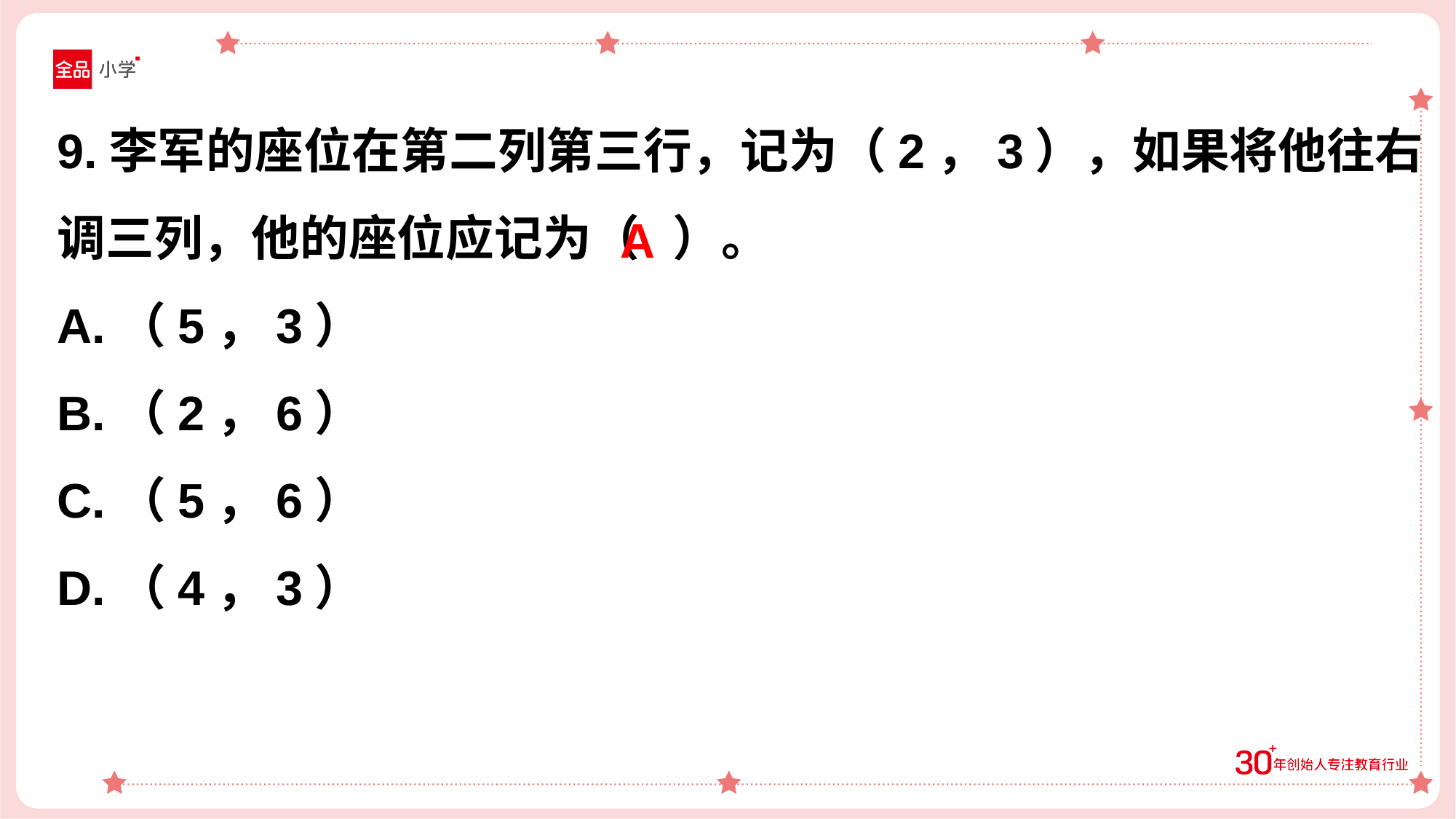

9.李军的座位在第二列第三行，记为（2，3），如果将他往右调三列，他的座位应记为（   ）。
A.（5，3）
B.（2，6）
C.（5，6）
D.（4，3）

A